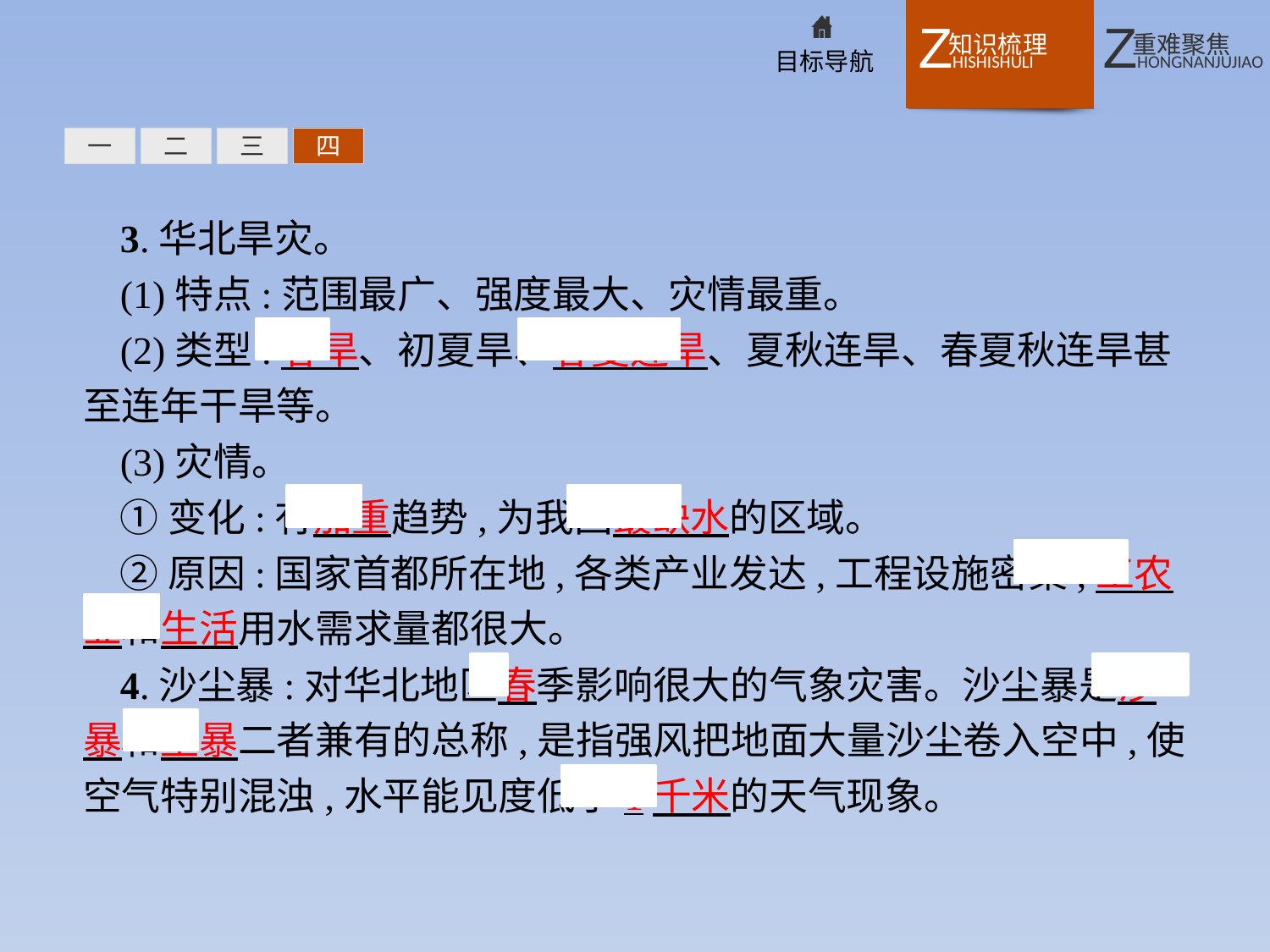

一
二
三
四
3.华北旱灾。
(1)特点:范围最广、强度最大、灾情最重。
(2)类型:春旱、初夏旱、春夏连旱、夏秋连旱、春夏秋连旱甚至连年干旱等。
(3)灾情。
①变化:有加重趋势,为我国最缺水的区域。
②原因:国家首都所在地,各类产业发达,工程设施密集,工农业和生活用水需求量都很大。
4.沙尘暴:对华北地区春季影响很大的气象灾害。沙尘暴是沙暴和尘暴二者兼有的总称,是指强风把地面大量沙尘卷入空中,使空气特别混浊,水平能见度低于1千米的天气现象。